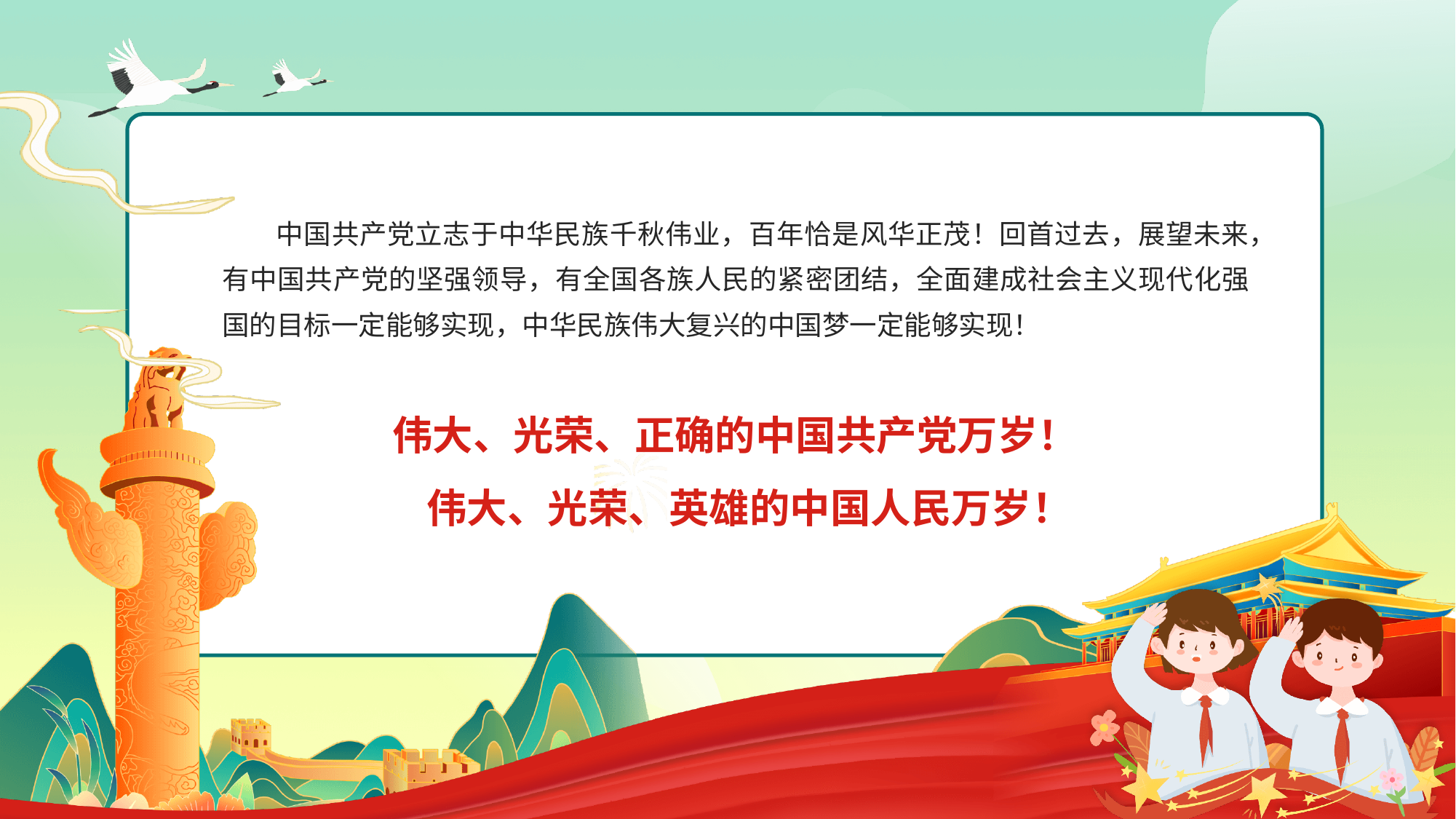

中国共产党立志于中华民族千秋伟业，百年恰是风华正茂！回首过去，展望未来，有中国共产党的坚强领导，有全国各族人民的紧密团结，全面建成社会主义现代化强国的目标一定能够实现，中华民族伟大复兴的中国梦一定能够实现！
伟大、光荣、正确的中国共产党万岁！
  伟大、光荣、英雄的中国人民万岁！